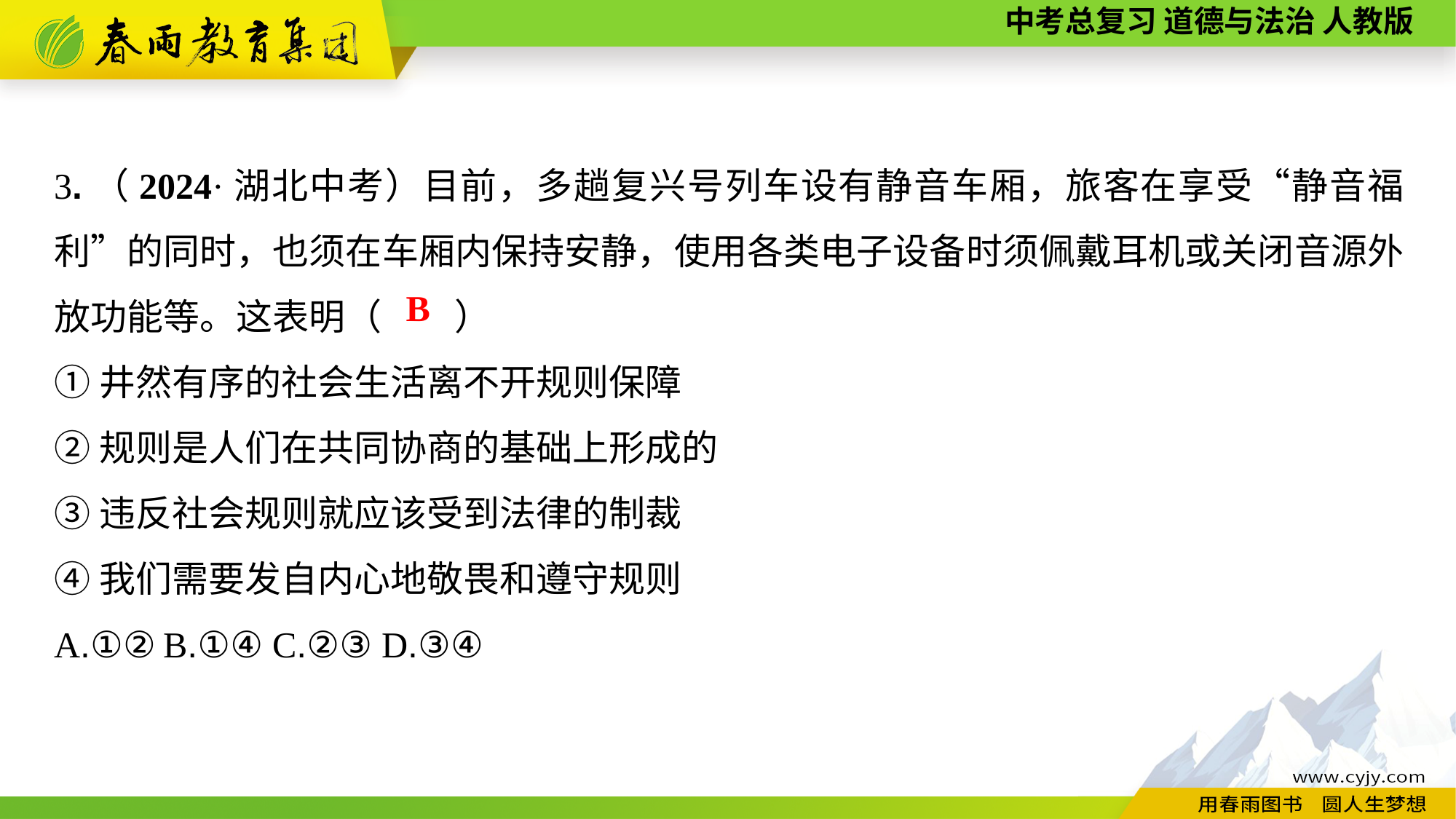

3.（2024·湖北中考）目前，多趟复兴号列车设有静音车厢，旅客在享受“静音福利”的同时，也须在车厢内保持安静，使用各类电子设备时须佩戴耳机或关闭音源外放功能等。这表明（　　）
①井然有序的社会生活离不开规则保障
②规则是人们在共同协商的基础上形成的
③违反社会规则就应该受到法律的制裁
④我们需要发自内心地敬畏和遵守规则
A.①②	B.①④	C.②③	D.③④
B